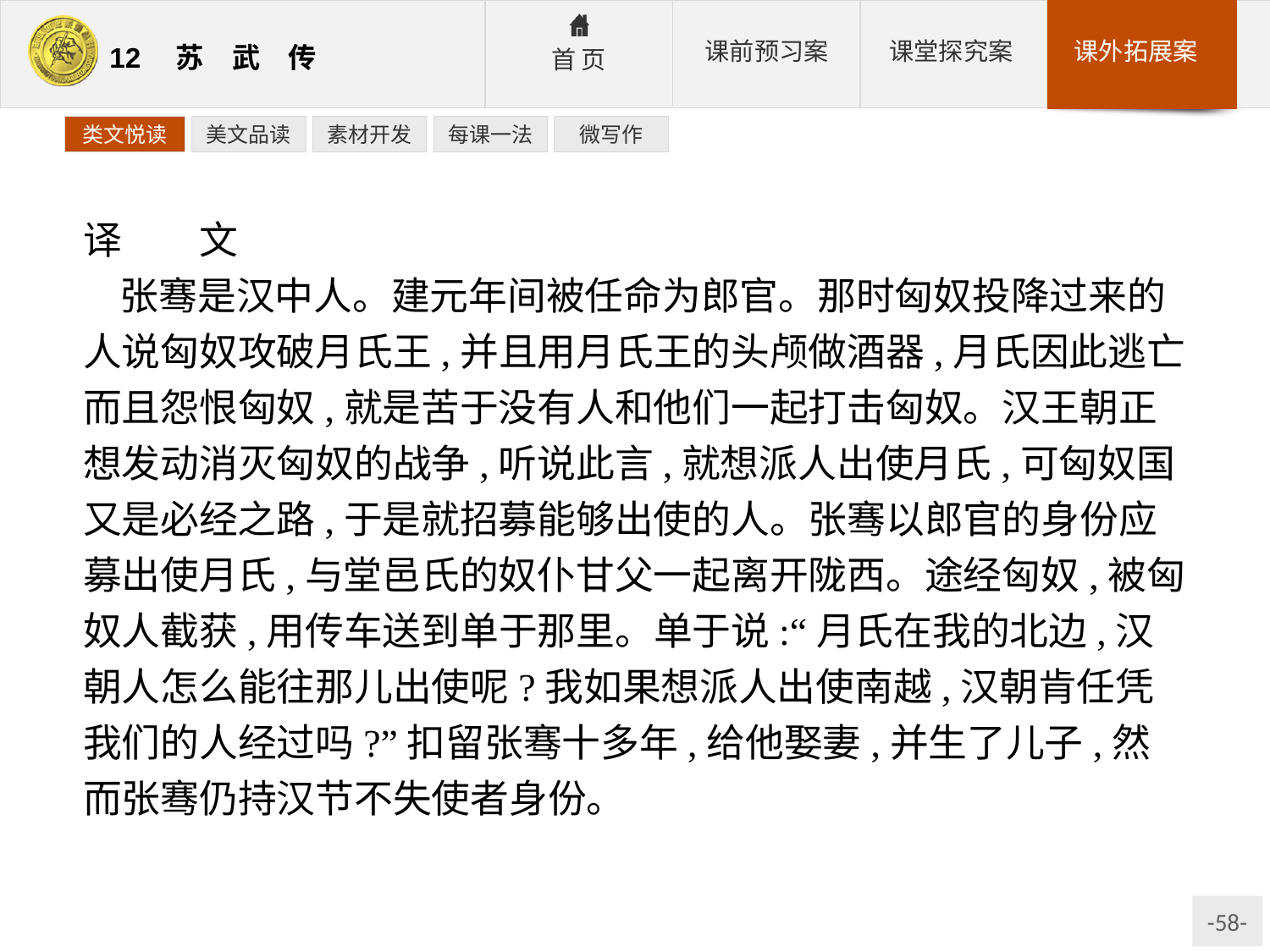

类文悦读
美文品读
素材开发
每课一法
微写作
译　　文
张骞是汉中人。建元年间被任命为郎官。那时匈奴投降过来的人说匈奴攻破月氏王,并且用月氏王的头颅做酒器,月氏因此逃亡而且怨恨匈奴,就是苦于没有人和他们一起打击匈奴。汉王朝正想发动消灭匈奴的战争,听说此言,就想派人出使月氏,可匈奴国又是必经之路,于是就招募能够出使的人。张骞以郎官的身份应募出使月氏,与堂邑氏的奴仆甘父一起离开陇西。途经匈奴,被匈奴人截获,用传车送到单于那里。单于说:“月氏在我的北边,汉朝人怎么能往那儿出使呢?我如果想派人出使南越,汉朝肯任凭我们的人经过吗?”扣留张骞十多年,给他娶妻,并生了儿子,然而张骞仍持汉节不失使者身份。